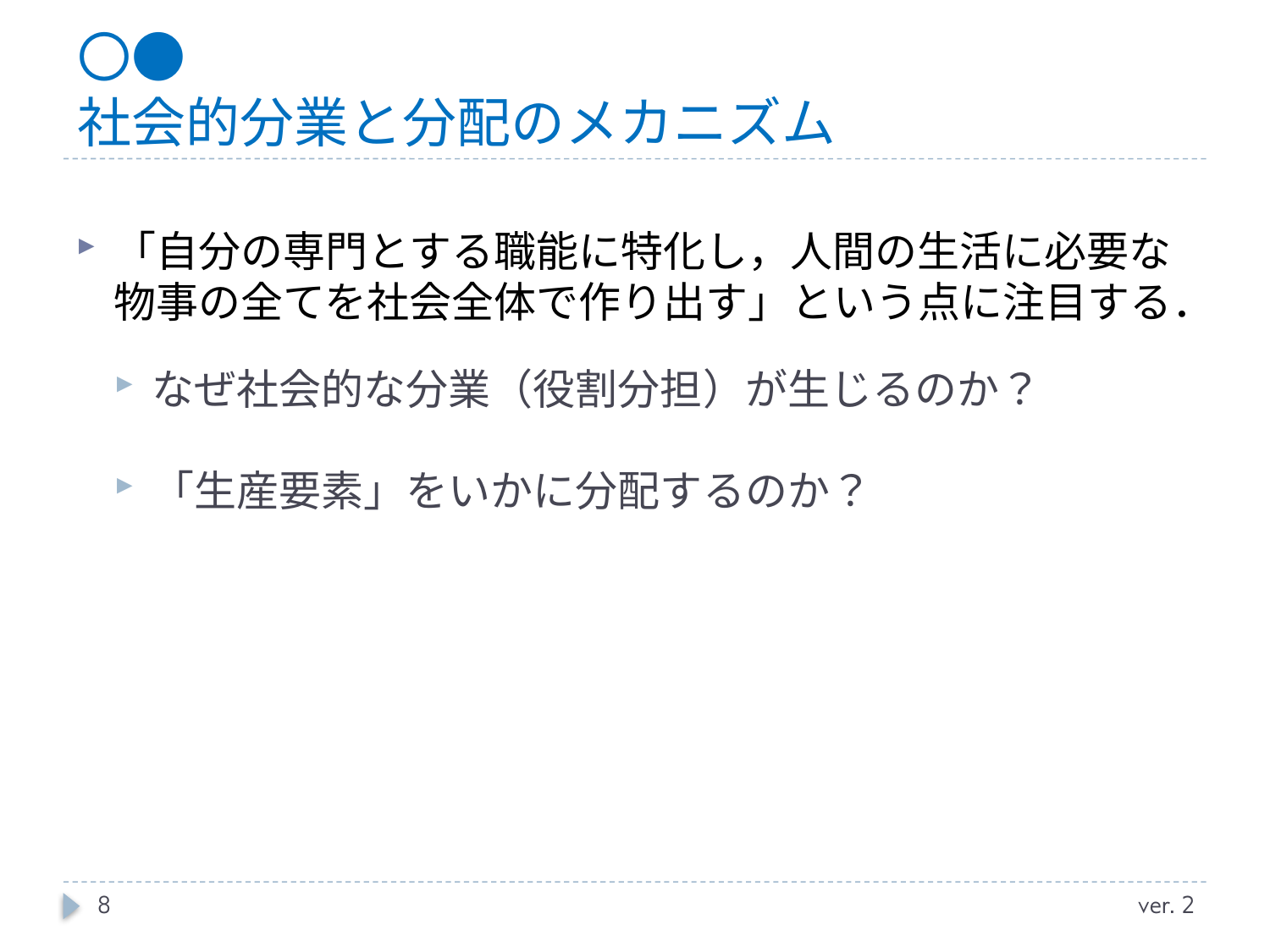

# 〇● 社会的分業と分配のメカニズム
「自分の専門とする職能に特化し，人間の生活に必要な物事の全てを社会全体で作り出す」という点に注目する．

なぜ社会的な分業（役割分担）が生じるのか？

「生産要素」をいかに分配するのか？

8
ver. 2